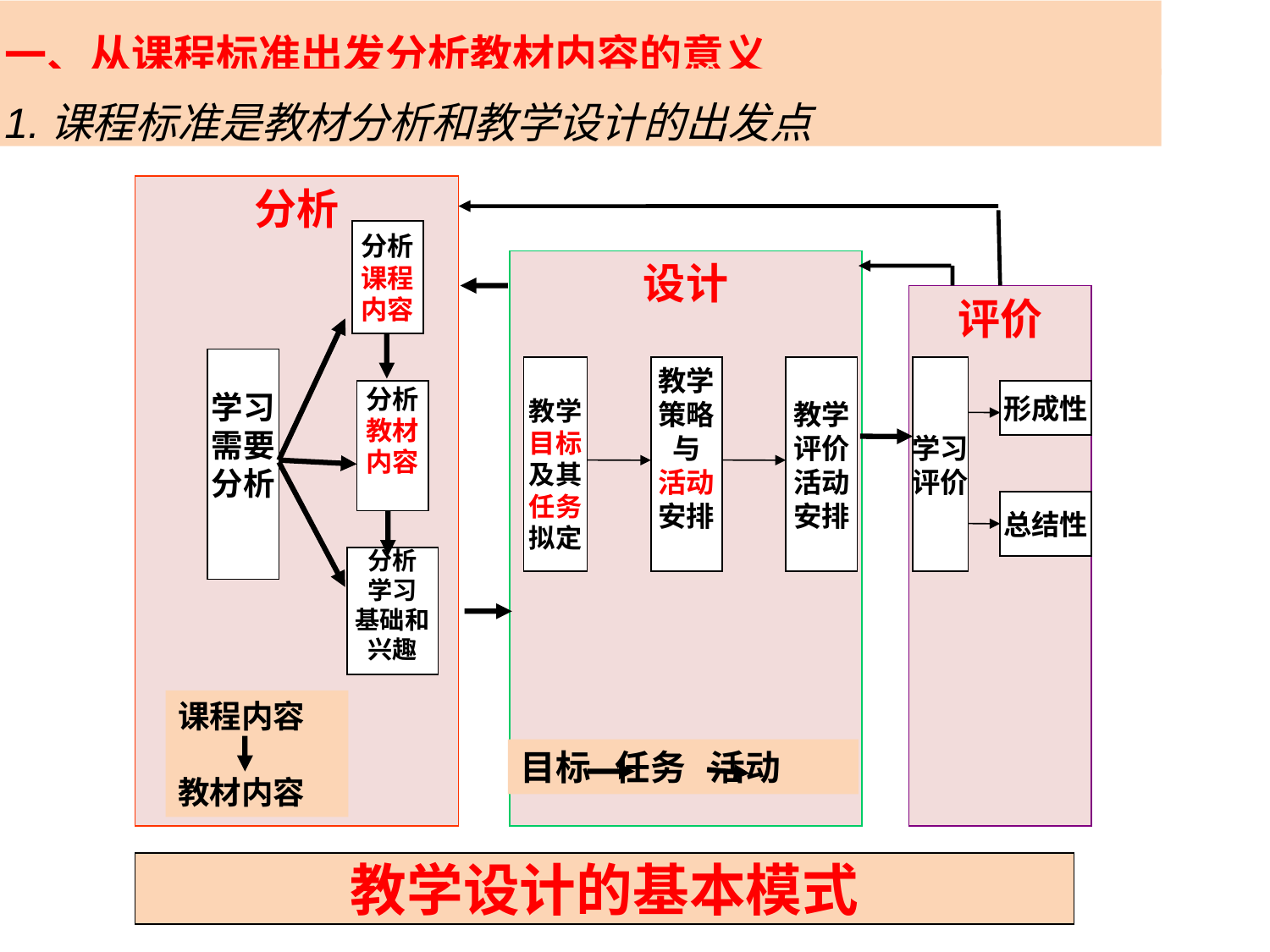

一、从课程标准出发分析教材内容的意义
1.课程标准是教材分析和教学设计的出发点
分析

分析
课程
内容
设计

评价

学习
需要
分析

教学
目标
及其
任务
拟定
教学
策略
与
活动
安排

教学
评价
活动
安排

学习
评价

形成性
分析
教材
内容

总结性

分析
学习
基础和
兴趣

课程内容

教材内容

目标   任务   活动

教学设计的基本模式